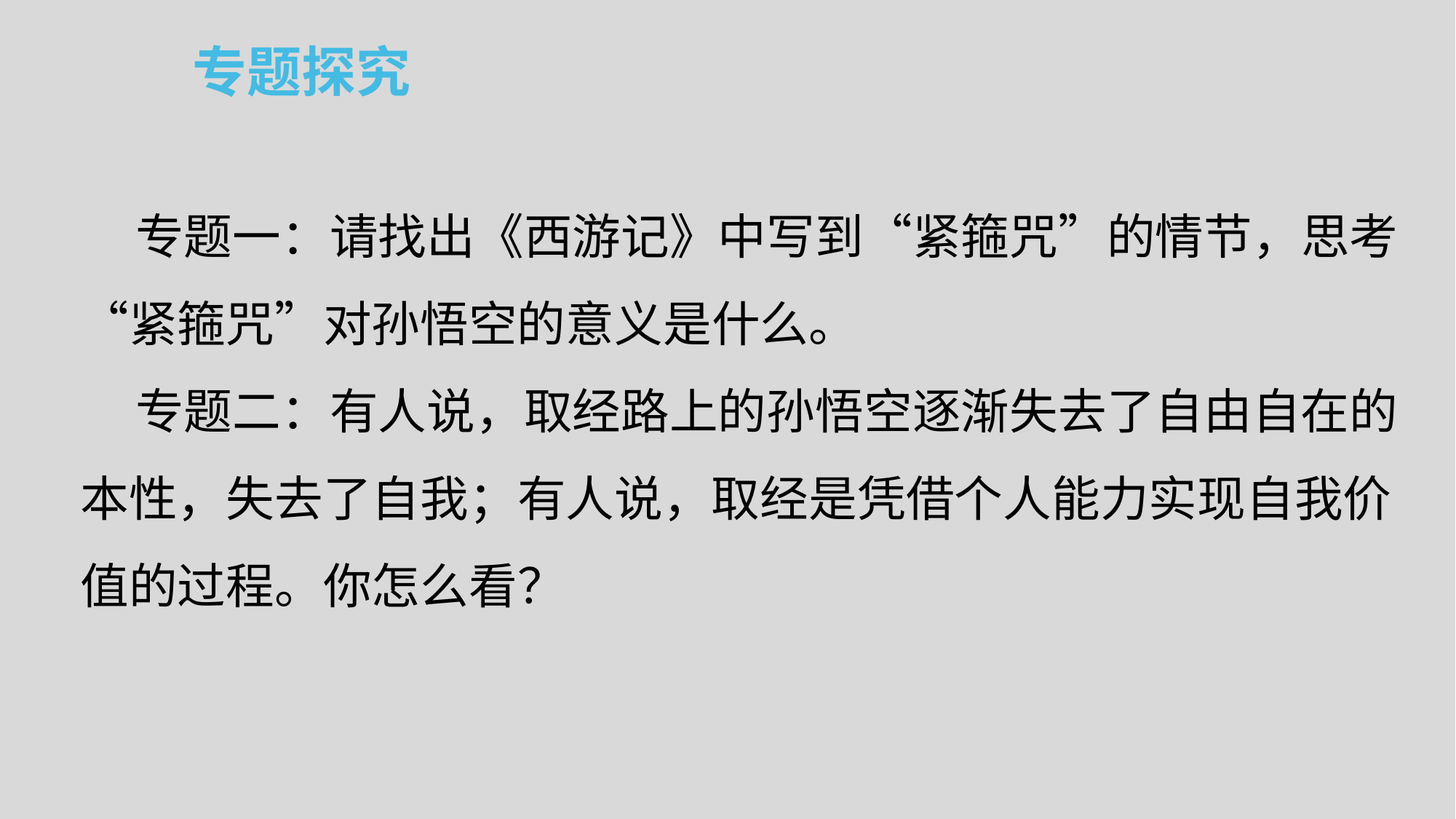

专题探究
    专题一：请找出《西游记》中写到“紧箍咒”的情节，思考“紧箍咒”对孙悟空的意义是什么。
    专题二：有人说，取经路上的孙悟空逐渐失去了自由自在的本性，失去了自我；有人说，取经是凭借个人能力实现自我价值的过程。你怎么看？